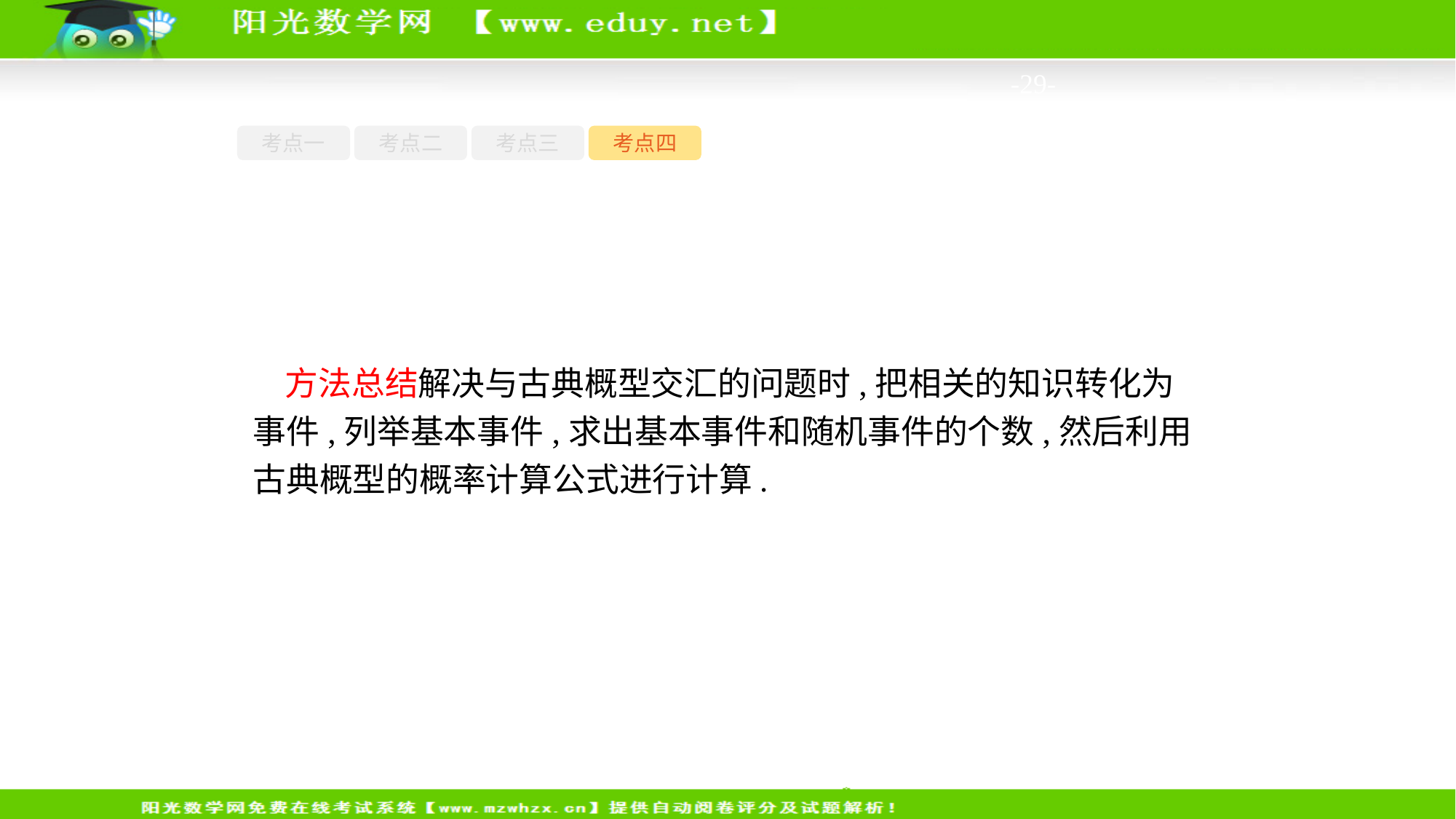

-29-
考点一
考点二
考点三
考点四
方法总结解决与古典概型交汇的问题时,把相关的知识转化为事件,列举基本事件,求出基本事件和随机事件的个数,然后利用古典概型的概率计算公式进行计算.